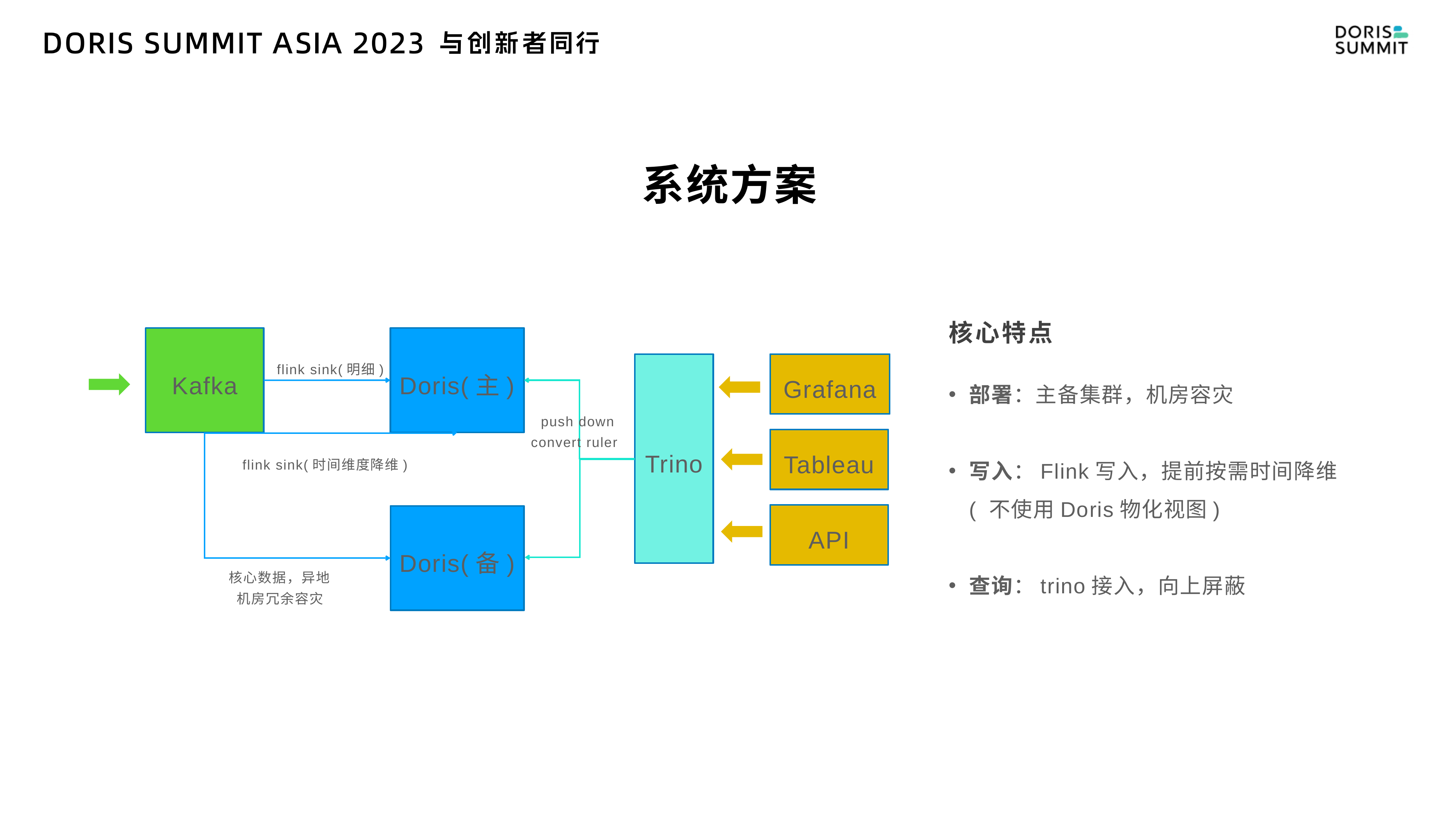

系统方案
核心特点
Kafka
Doris(主)
flink sink(明细)
Grafana
Trino
部署：主备集群，机房容灾

写入：Flink写入，提前按需时间降维( 不使用Doris物化视图)

查询：trino接入，向上屏蔽

push down
convert ruler
Tableau
flink sink(时间维度降维)

API
Doris(备)

核心数据，异地机房冗余容灾